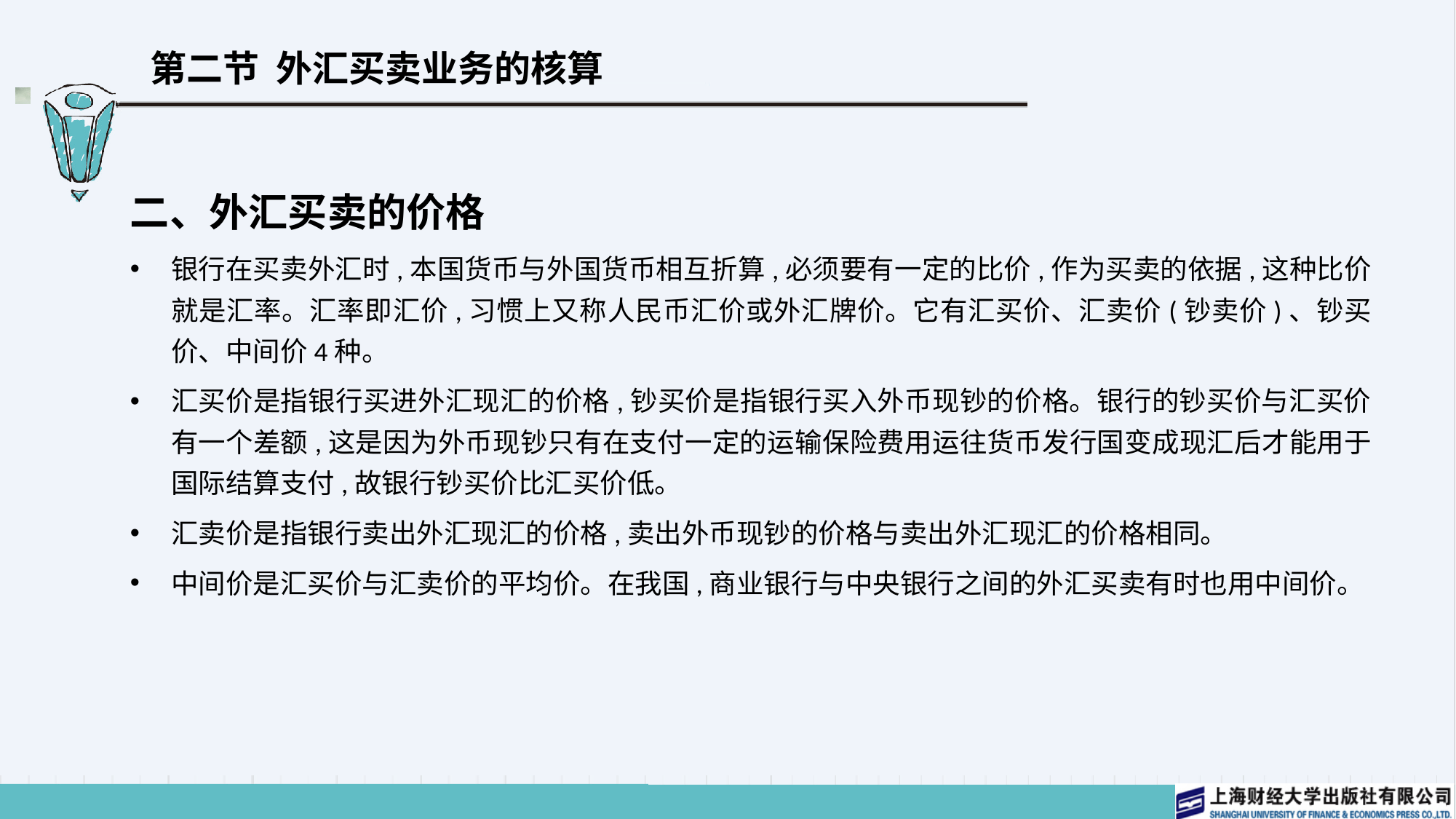

# 第二节  外汇买卖业务的核算
二、外汇买卖的价格
银行在买卖外汇时,本国货币与外国货币相互折算,必须要有一定的比价,作为买卖的依据,这种比价就是汇率。汇率即汇价,习惯上又称人民币汇价或外汇牌价。它有汇买价、汇卖价(钞卖价)、钞买价、中间价4种。
汇买价是指银行买进外汇现汇的价格,钞买价是指银行买入外币现钞的价格。银行的钞买价与汇买价有一个差额,这是因为外币现钞只有在支付一定的运输保险费用运往货币发行国变成现汇后才能用于国际结算支付,故银行钞买价比汇买价低。
汇卖价是指银行卖出外汇现汇的价格,卖出外币现钞的价格与卖出外汇现汇的价格相同。
中间价是汇买价与汇卖价的平均价。在我国,商业银行与中央银行之间的外汇买卖有时也用中间价。